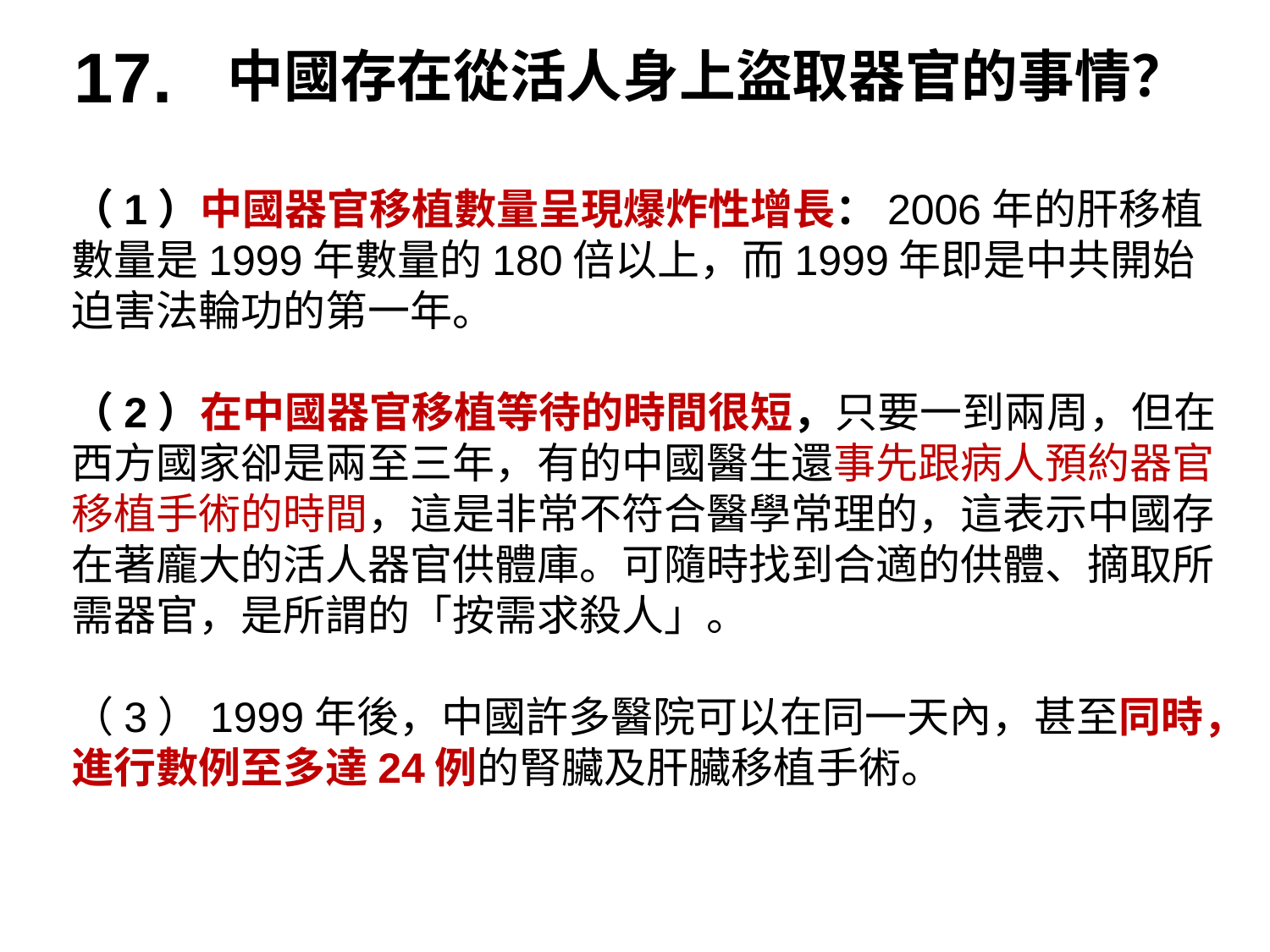

17.
中國存在從活人身上盜取器官的事情？
（1）中國器官移植數量呈現爆炸性增長：2006年的肝移植數量是1999年數量的180倍以上，而1999年即是中共開始迫害法輪功的第一年。

（2）在中國器官移植等待的時間很短，只要一到兩周，但在西方國家卻是兩至三年，有的中國醫生還事先跟病人預約器官移植手術的時間，這是非常不符合醫學常理的，這表示中國存在著龐大的活人器官供體庫。可隨時找到合適的供體、摘取所需器官，是所謂的「按需求殺人」。

（3）1999年後，中國許多醫院可以在同一天內，甚至同時，進行數例至多達24例的腎臟及肝臟移植手術。